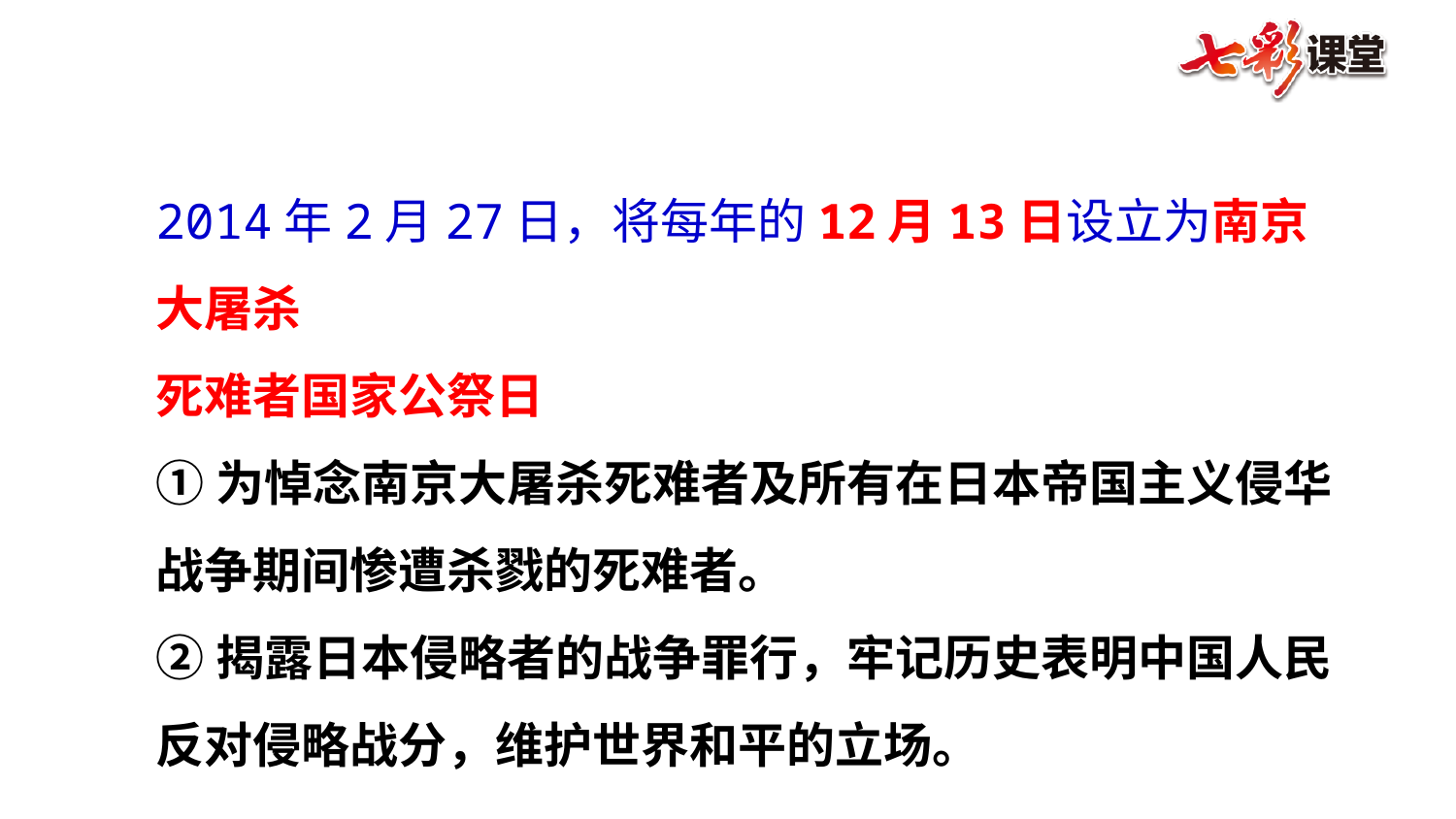

2014年2月27日，将每年的12月13日设立为南京大屠杀
死难者国家公祭日
①为悼念南京大屠杀死难者及所有在日本帝国主义侵华战争期间惨遭杀戮的死难者。
②揭露日本侵略者的战争罪行，牢记历史表明中国人民反对侵略战分，维护世界和平的立场。